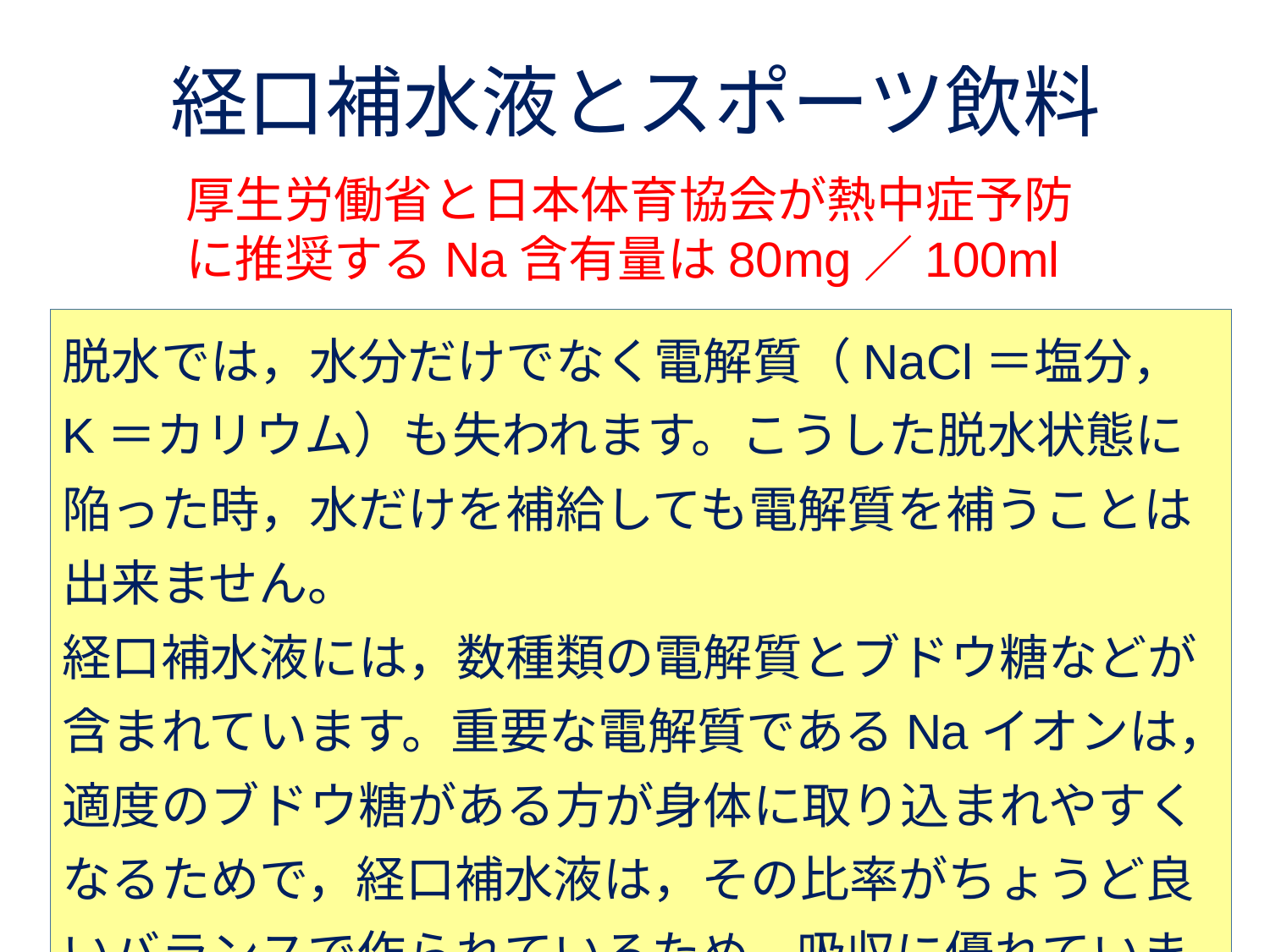

経口補水液とスポーツ飲料
厚生労働省と日本体育協会が熱中症予防に推奨するNa含有量は80mg／100ml
脱水では，水分だけでなく電解質（NaCl＝塩分，K＝カリウム）も失われます。こうした脱水状態に陥った時，水だけを補給しても電解質を補うことは出来ません。
経口補水液には，数種類の電解質とブドウ糖などが含まれています。重要な電解質であるNaイオンは，適度のブドウ糖がある方が身体に取り込まれやすくなるためで，経口補水液は，その比率がちょうど良いバランスで作られているため，吸収に優れています。